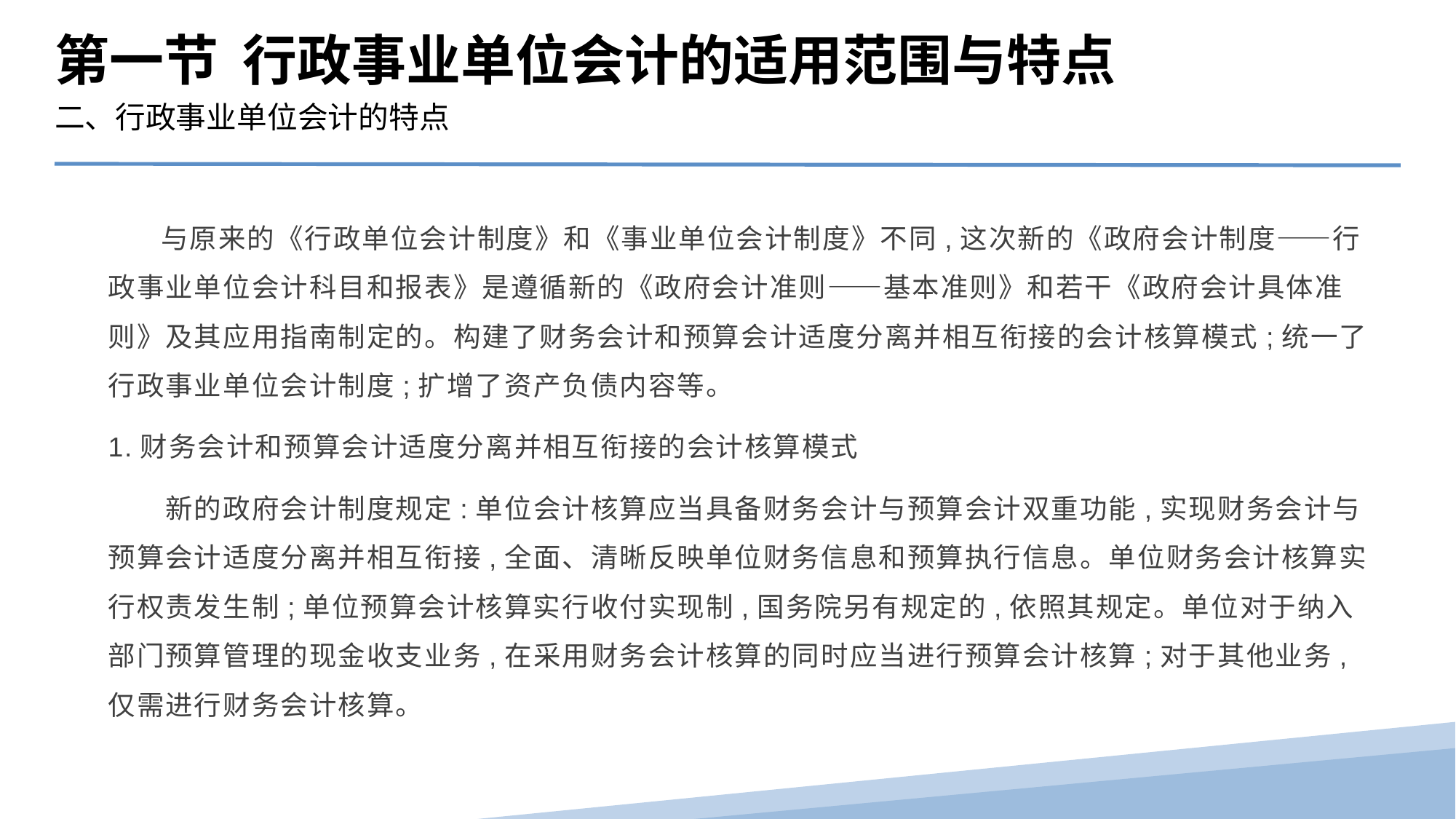

第一节  行政事业单位会计的适用范围与特点
二、行政事业单位会计的特点
      与原来的《行政单位会计制度》和《事业单位会计制度》不同,这次新的《政府会计制度——行政事业单位会计科目和报表》是遵循新的《政府会计准则——基本准则》和若干《政府会计具体准则》及其应用指南制定的。构建了财务会计和预算会计适度分离并相互衔接的会计核算模式;统一了行政事业单位会计制度;扩增了资产负债内容等。
1.财务会计和预算会计适度分离并相互衔接的会计核算模式
　　新的政府会计制度规定:单位会计核算应当具备财务会计与预算会计双重功能,实现财务会计与预算会计适度分离并相互衔接,全面、清晰反映单位财务信息和预算执行信息。单位财务会计核算实行权责发生制;单位预算会计核算实行收付实现制,国务院另有规定的,依照其规定。单位对于纳入部门预算管理的现金收支业务,在采用财务会计核算的同时应当进行预算会计核算;对于其他业务,仅需进行财务会计核算。